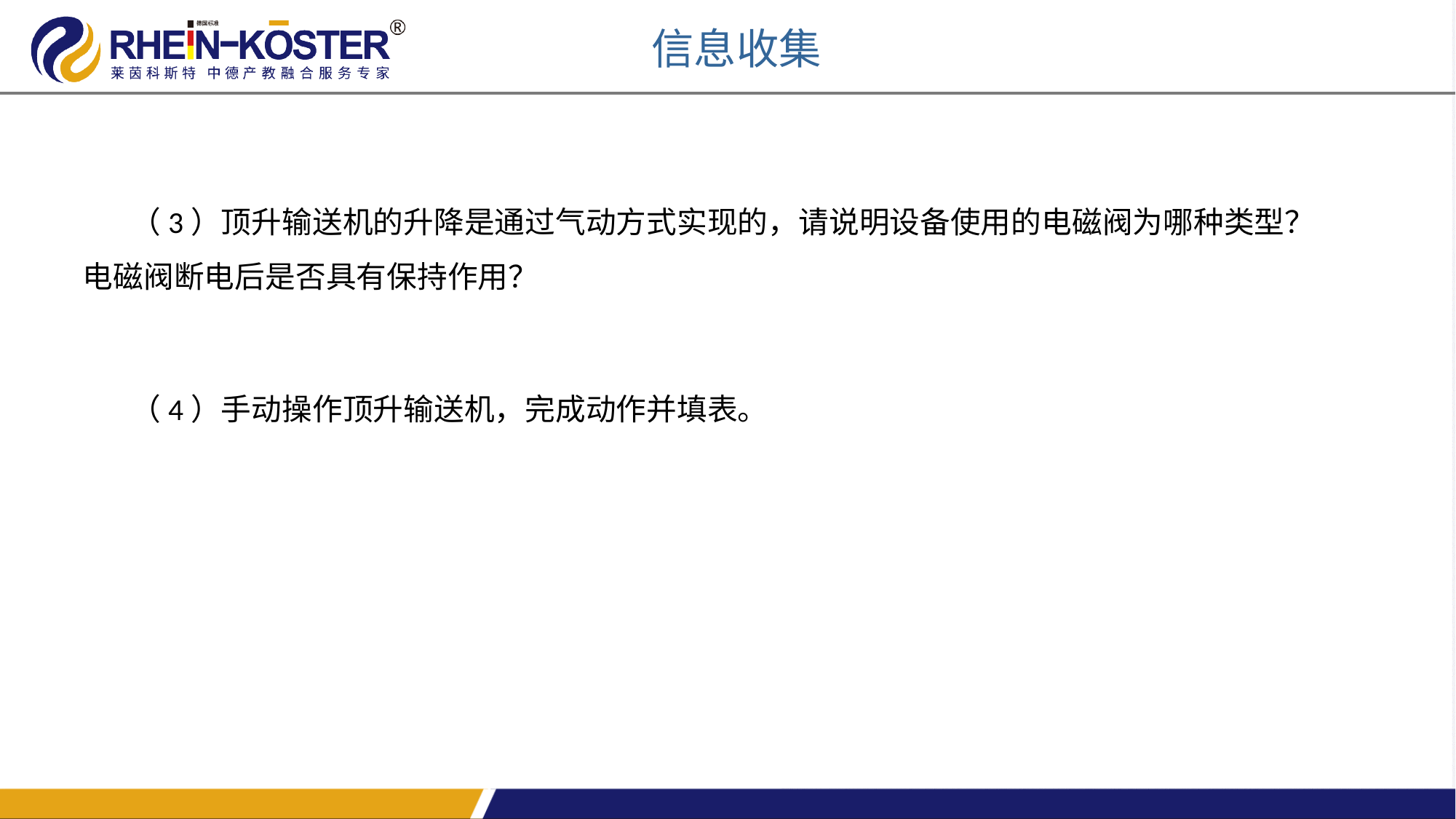

信息收集
      （3）顶升输送机的升降是通过气动方式实现的，请说明设备使用的电磁阀为哪种类型？电磁阀断电后是否具有保持作用？
      （4）手动操作顶升输送机，完成动作并填表。